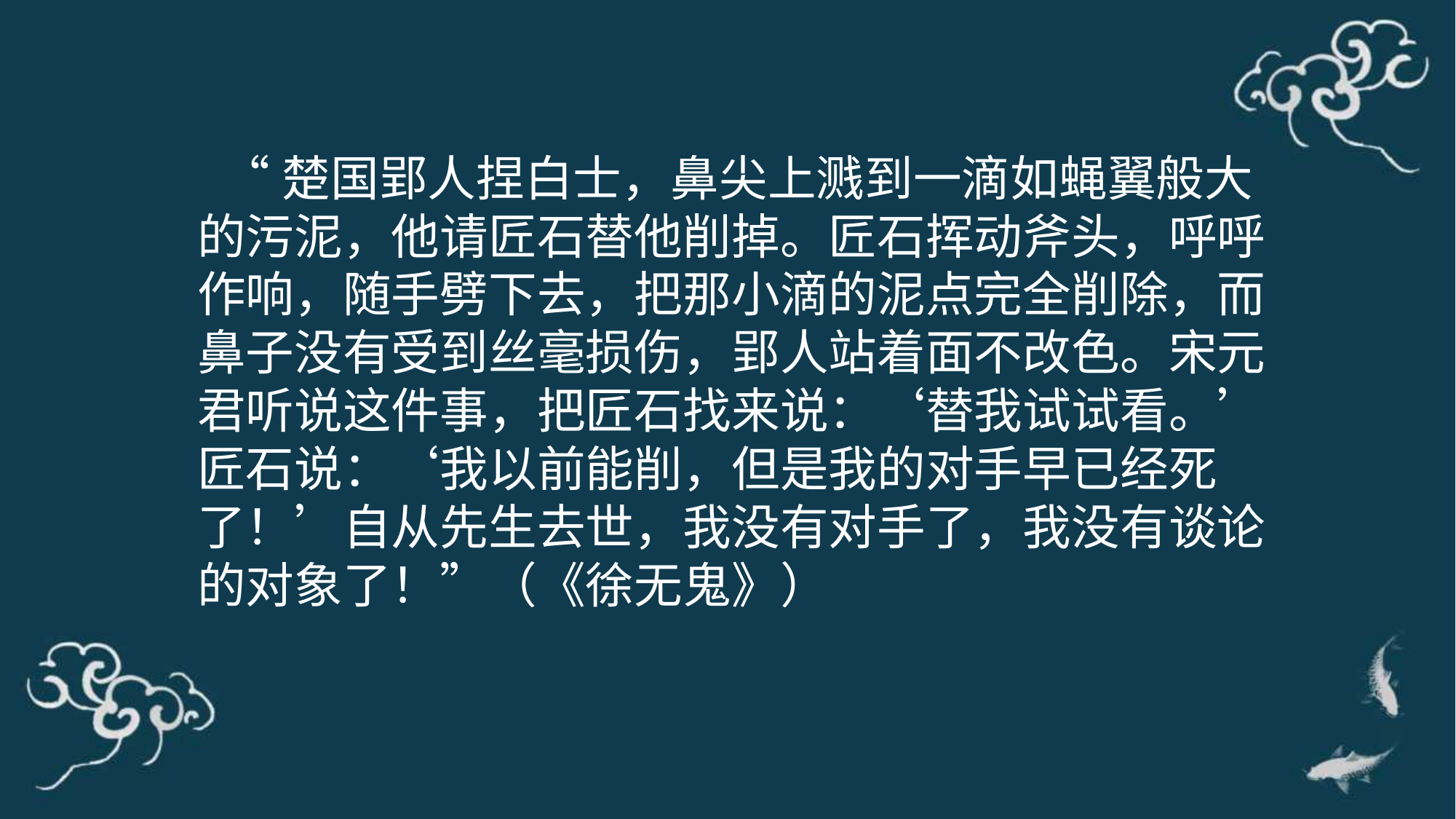

“楚国郢人捏白士，鼻尖上溅到一滴如蝇翼般大的污泥，他请匠石替他削掉。匠石挥动斧头，呼呼作响，随手劈下去，把那小滴的泥点完全削除，而鼻子没有受到丝毫损伤，郢人站着面不改色。宋元君听说这件事，把匠石找来说：‘替我试试看。’匠石说：‘我以前能削，但是我的对手早已经死了！’自从先生去世，我没有对手了，我没有谈论的对象了！”（《徐无鬼》）